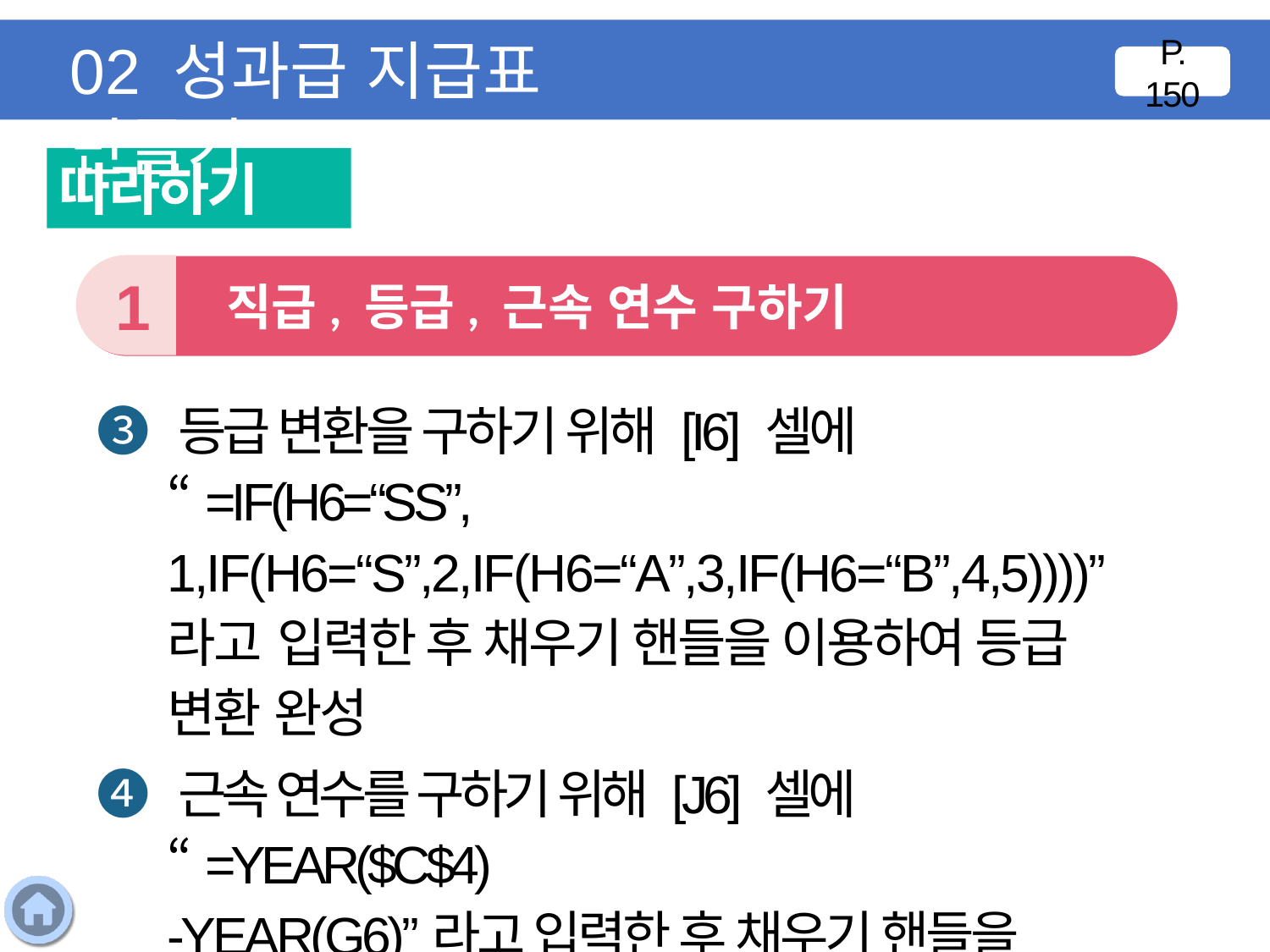

02 성과급 지급표 만들기
P. 150
따라하기
1
        직급, 등급, 근속 연수 구하기
❸ 등급 변환을 구하기 위해 [I6] 셀에 “=IF(H6=“SS”,
1,IF(H6=“S”,2,IF(H6=“A”,3,IF(H6=“B”,4,5))))”라고 입력한 후 채우기 핸들을 이용하여 등급 변환 완성
❹ 근속 연수를 구하기 위해 [J6] 셀에 “=YEAR($C$4)
-YEAR(G6)”라고 입력한 후 채우기 핸들을 이용하여 근속 연수 완성